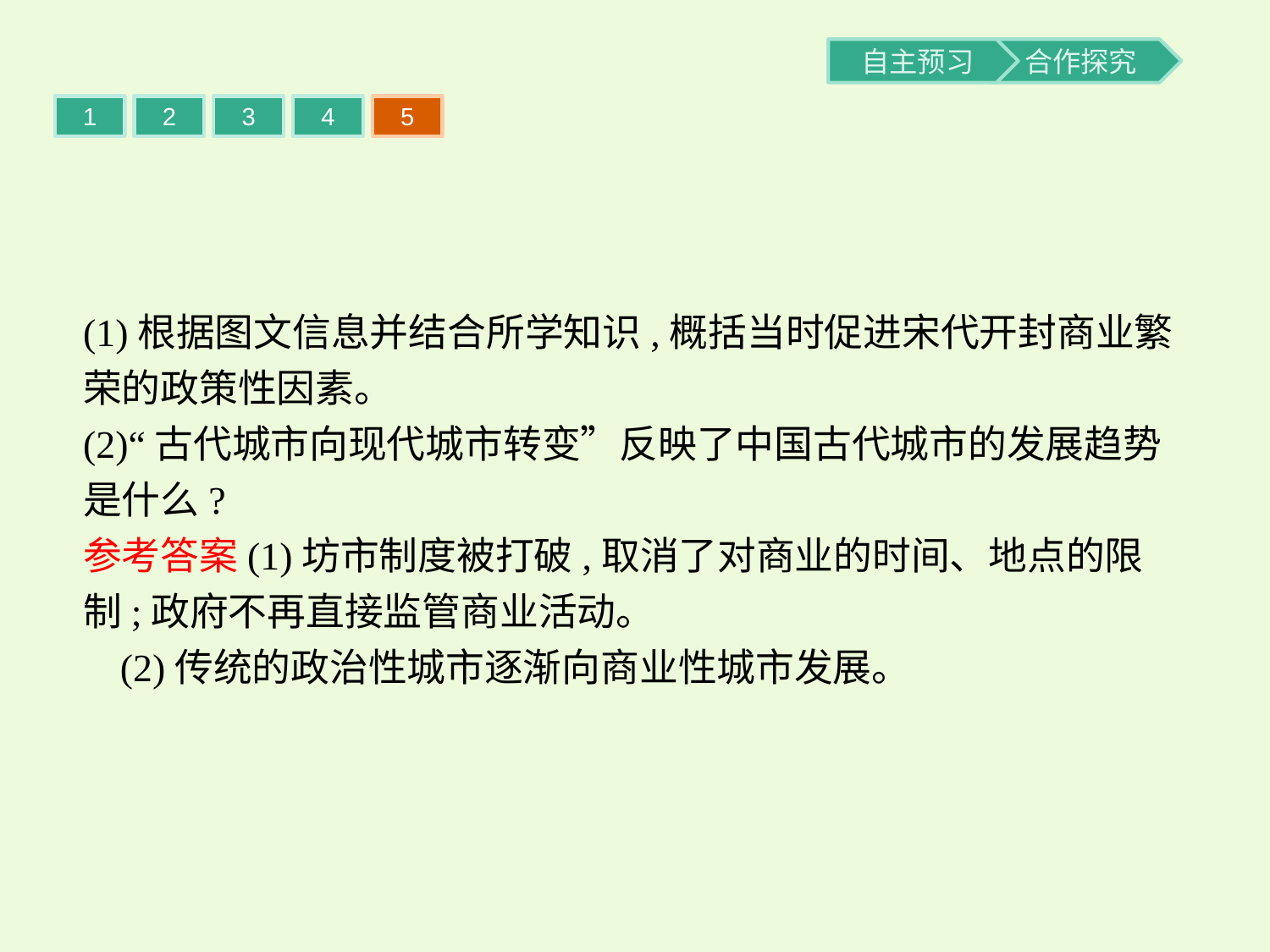

1
2
3
4
5
(1)根据图文信息并结合所学知识,概括当时促进宋代开封商业繁荣的政策性因素。
(2)“古代城市向现代城市转变”反映了中国古代城市的发展趋势是什么?
参考答案(1)坊市制度被打破,取消了对商业的时间、地点的限制;政府不再直接监管商业活动。
(2)传统的政治性城市逐渐向商业性城市发展。